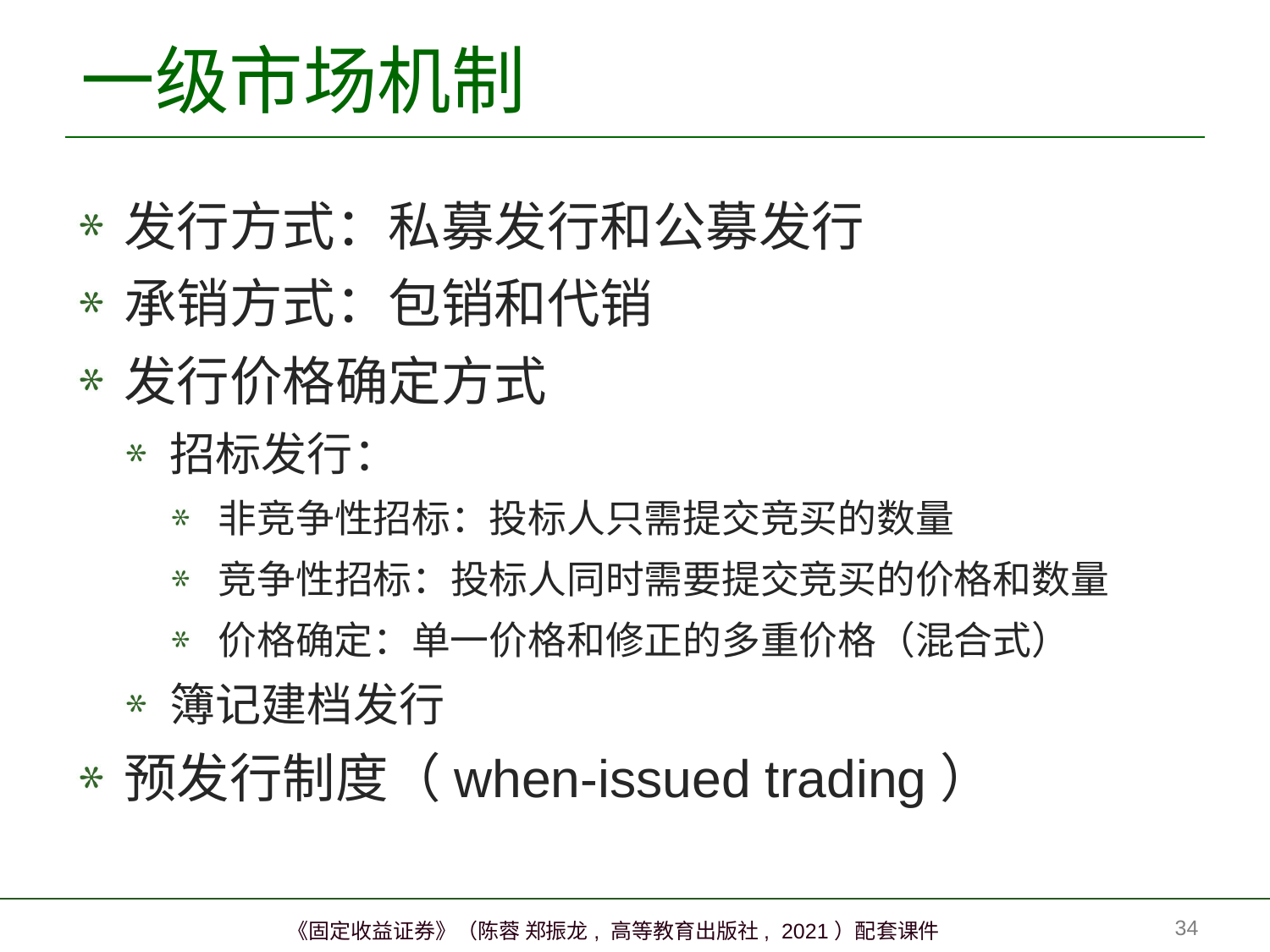

# 一级市场机制
发行方式：私募发行和公募发行
承销方式：包销和代销
发行价格确定方式
招标发行：
非竞争性招标：投标人只需提交竞买的数量
竞争性招标：投标人同时需要提交竞买的价格和数量
价格确定：单一价格和修正的多重价格（混合式）
簿记建档发行
预发行制度（when-issued trading）
34